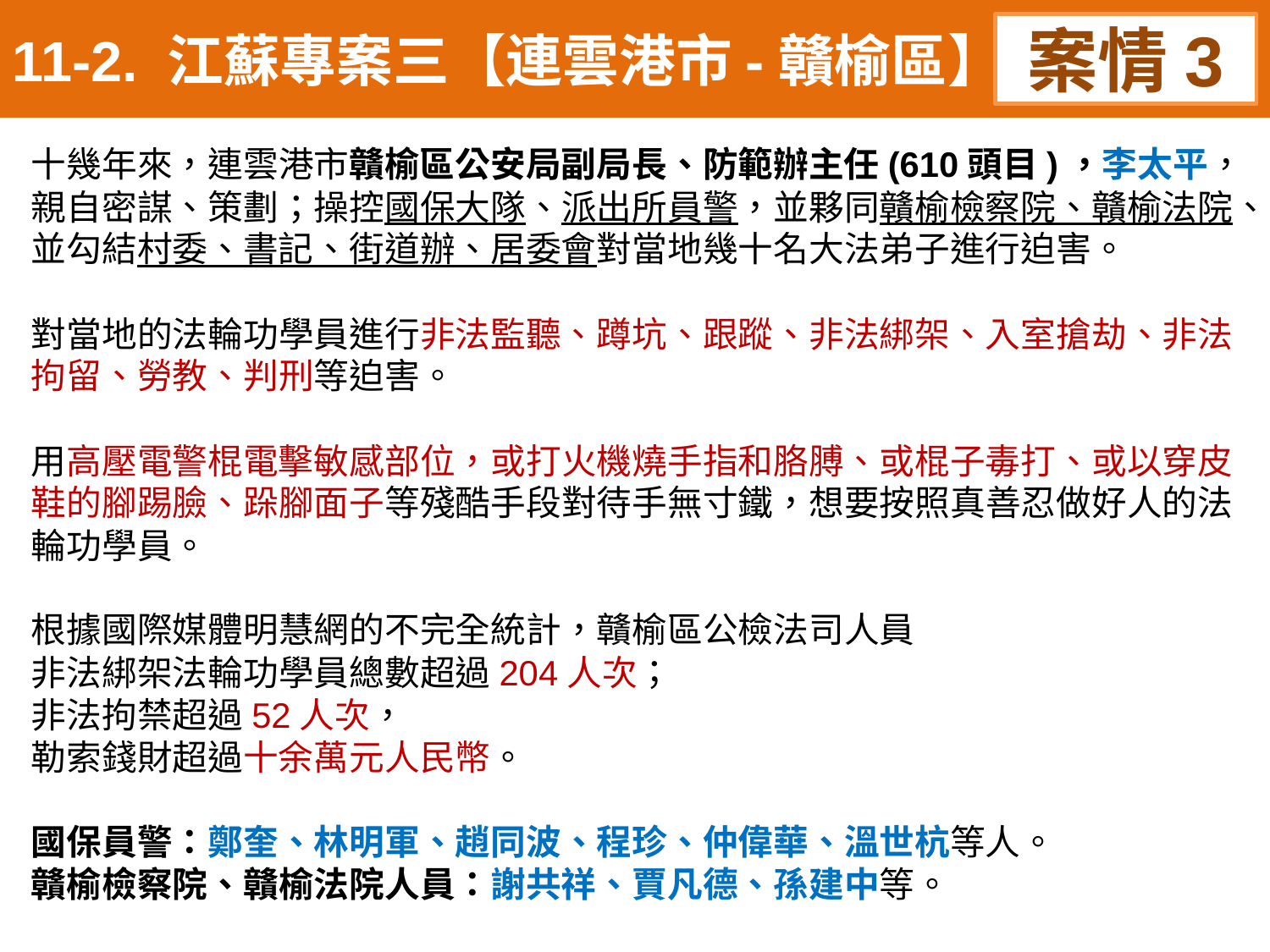

11-2. 江蘇專案三【連雲港市-贛榆區】
案情3
十幾年來，連雲港市贛榆區公安局副局長、防範辦主任(610頭目)，李太平，
親自密謀、策劃；操控國保大隊、派出所員警，並夥同贛榆檢察院、贛榆法院、並勾結村委、書記、街道辦、居委會對當地幾十名大法弟子進行迫害。

對當地的法輪功學員進行非法監聽、蹲坑、跟蹤、非法綁架、入室搶劫、非法拘留、勞教、判刑等迫害。

用高壓電警棍電擊敏感部位，或打火機燒手指和胳膊、或棍子毒打、或以穿皮鞋的腳踢臉、跺腳面子等殘酷手段對待手無寸鐵，想要按照真善忍做好人的法輪功學員。

根據國際媒體明慧網的不完全統計，贛榆區公檢法司人員
非法綁架法輪功學員總數超過204人次；
非法拘禁超過52人次，
勒索錢財超過十余萬元人民幣。

國保員警：鄭奎、林明軍、趙同波、程珍、仲偉華、溫世杭等人。
贛榆檢察院、贛榆法院人員：謝共祥、賈凡德、孫建中等。